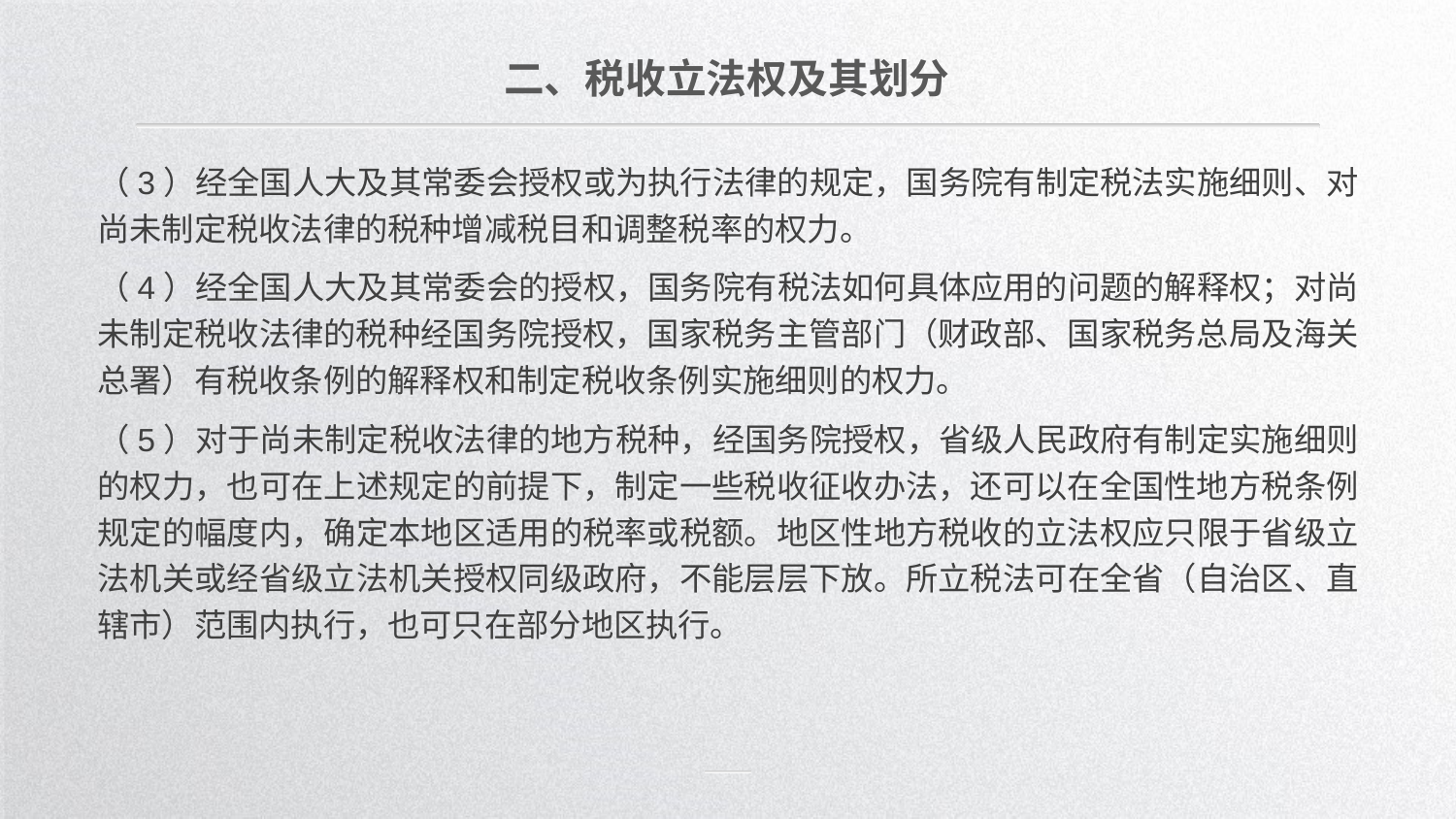

二、税收立法权及其划分
（3）经全国人大及其常委会授权或为执行法律的规定，国务院有制定税法实施细则、对尚未制定税收法律的税种增减税目和调整税率的权力。
（4）经全国人大及其常委会的授权，国务院有税法如何具体应用的问题的解释权；对尚未制定税收法律的税种经国务院授权，国家税务主管部门（财政部、国家税务总局及海关总署）有税收条例的解释权和制定税收条例实施细则的权力。
（5）对于尚未制定税收法律的地方税种，经国务院授权，省级人民政府有制定实施细则的权力，也可在上述规定的前提下，制定一些税收征收办法，还可以在全国性地方税条例规定的幅度内，确定本地区适用的税率或税额。地区性地方税收的立法权应只限于省级立法机关或经省级立法机关授权同级政府，不能层层下放。所立税法可在全省（自治区、直辖市）范围内执行，也可只在部分地区执行。